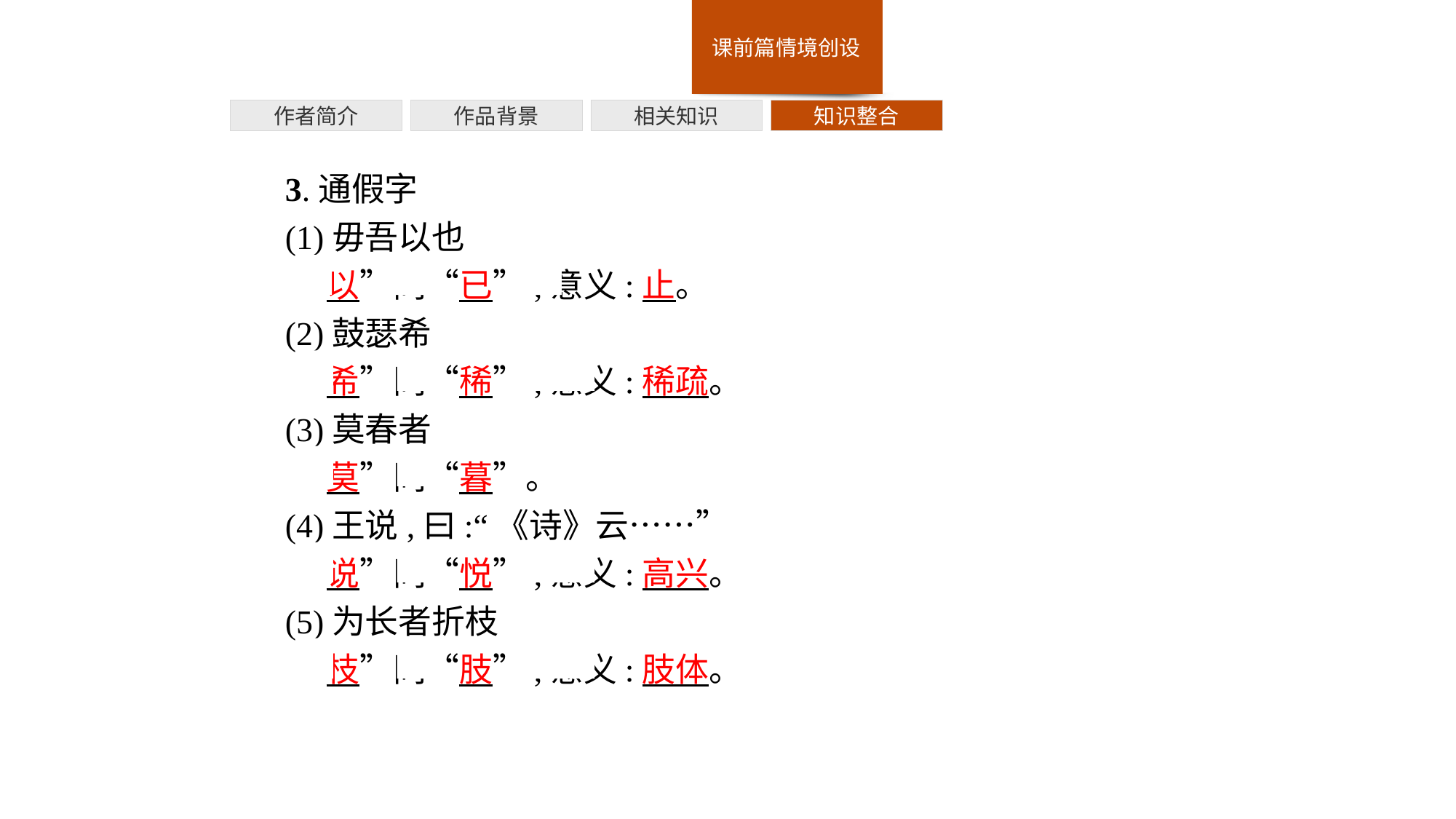

作者简介
作品背景
相关知识
知识整合
3.通假字
(1)毋吾以也
“以”同“已”,意义:止。
(2)鼓瑟希
“希”同“稀”,意义:稀疏。
(3)莫春者
“莫”同“暮”。
(4)王说,曰:“《诗》云……”
“说”同“悦”,意义:高兴。
(5)为长者折枝
“枝”同“肢”,意义:肢体。